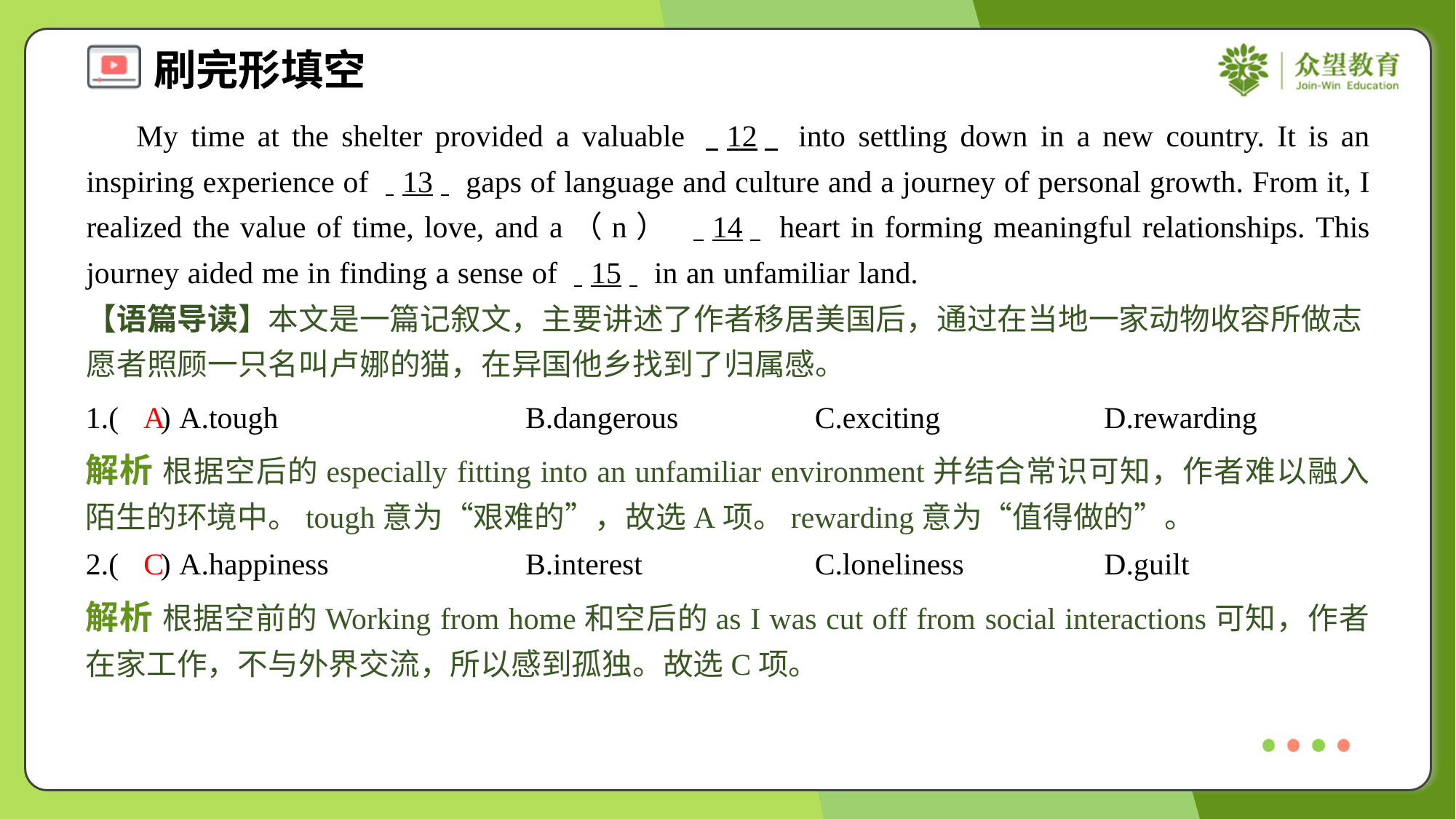

My time at the shelter provided a valuable . .12. . into settling down in a new country. It is an inspiring experience of . .13. . gaps of language and culture and a journey of personal growth. From it, I realized the value of time, love, and a（n） . .14. . heart in forming meaningful relationships. This journey aided me in finding a sense of . .15. . in an unfamiliar land.
【语篇导读】本文是一篇记叙文，主要讲述了作者移居美国后，通过在当地一家动物收容所做志愿者照顾一只名叫卢娜的猫，在异国他乡找到了归属感。
1.(     ) A.tough	B.dangerous	C.exciting	D.rewarding
A
解析 根据空后的especially fitting into an unfamiliar environment并结合常识可知，作者难以融入陌生的环境中。tough意为“艰难的”，故选A项。rewarding意为“值得做的”。
2.(     ) A.happiness	B.interest	C.loneliness	D.guilt
C
解析 根据空前的Working from home和空后的as I was cut off from social interactions可知，作者在家工作，不与外界交流，所以感到孤独。故选C项。